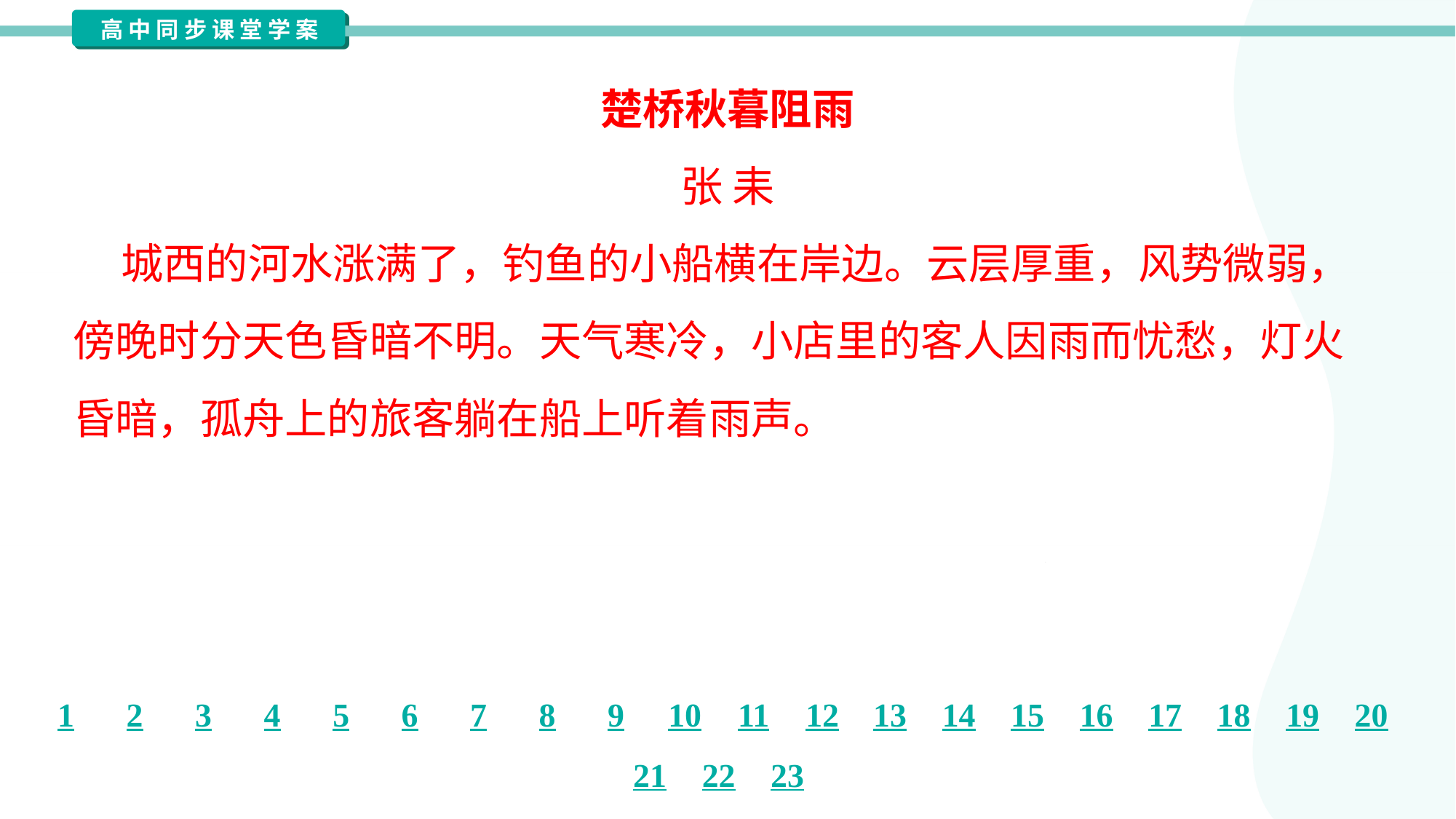

楚桥秋暮阻雨
张 耒
    城西的河水涨满了，钓鱼的小船横在岸边。云层厚重，风势微弱，
傍晚时分天色昏暗不明。天气寒冷，小店里的客人因雨而忧愁，灯火
昏暗，孤舟上的旅客躺在船上听着雨声。